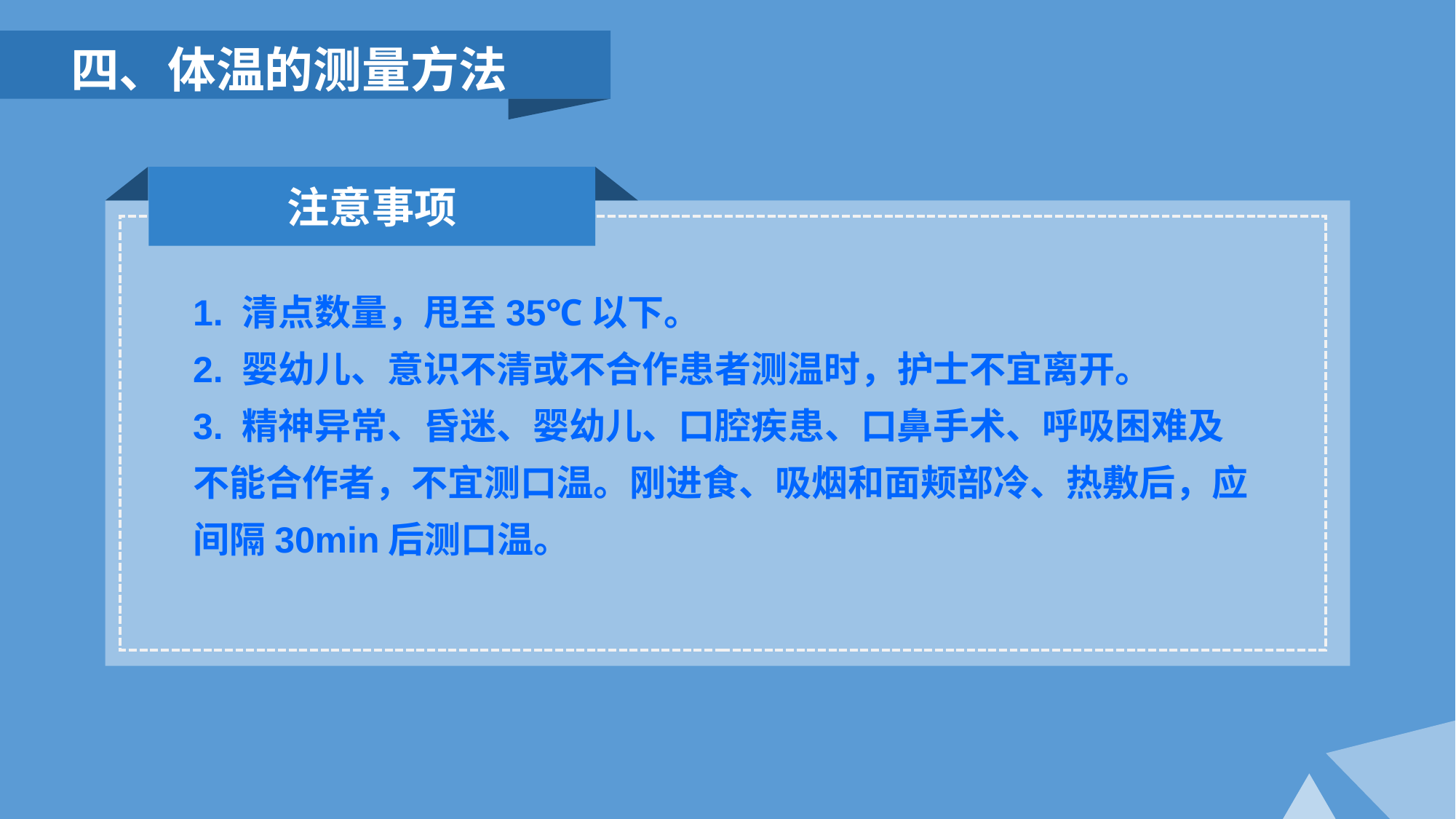

四、体温的测量方法

注意事项

1. 清点数量，甩至35℃以下。
2. 婴幼儿、意识不清或不合作患者测温时，护士不宜离开。
3. 精神异常、昏迷、婴幼儿、口腔疾患、口鼻手术、呼吸困难及不能合作者，不宜测口温。刚进食、吸烟和面颊部冷、热敷后，应间隔30min后测口温。